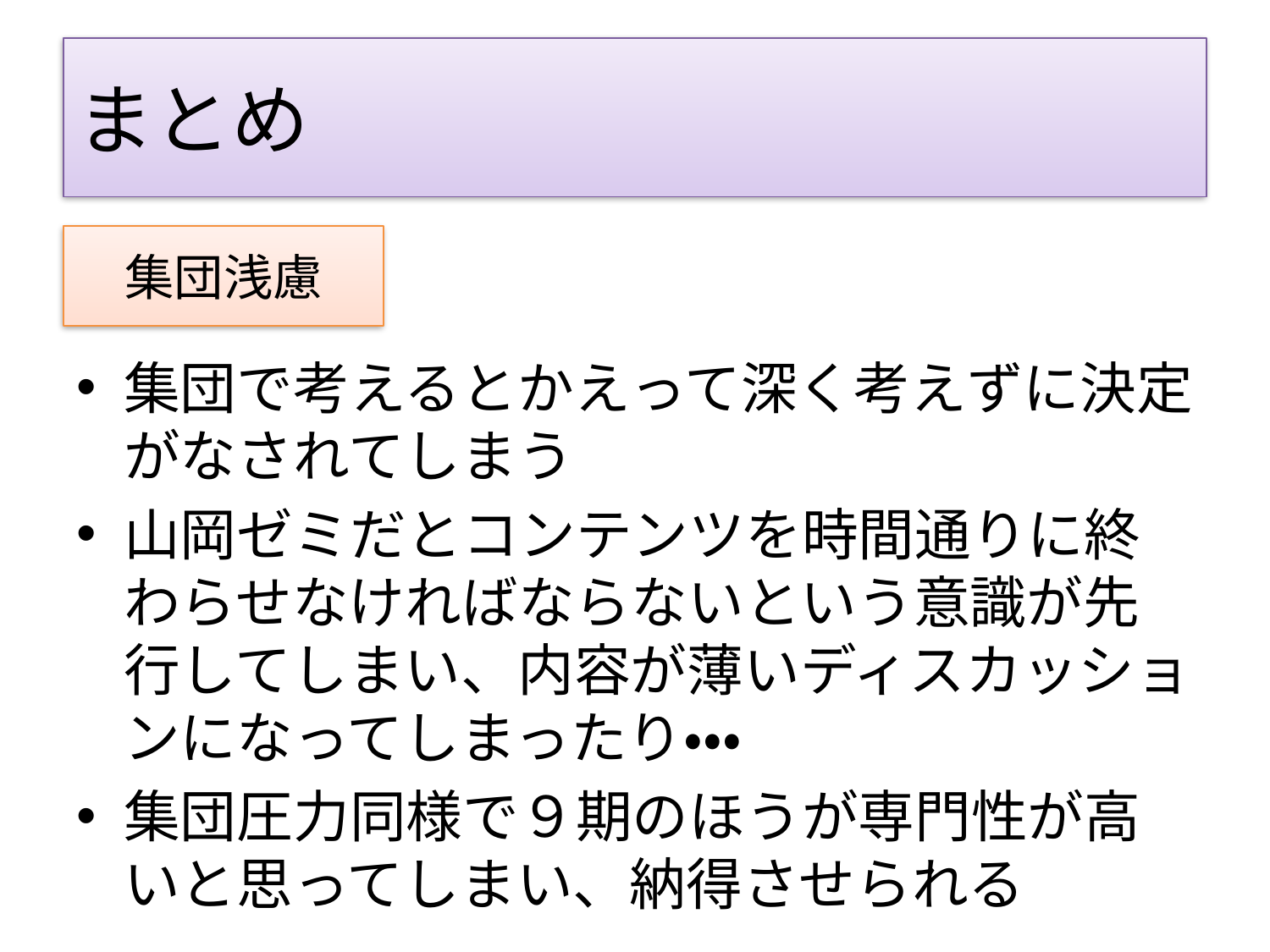

# まとめ
集団浅慮
集団で考えるとかえって深く考えずに決定がなされてしまう
山岡ゼミだとコンテンツを時間通りに終わらせなければならないという意識が先行してしまい、内容が薄いディスカッションになってしまったり・・・
集団圧力同様で９期のほうが専門性が高いと思ってしまい、納得させられる